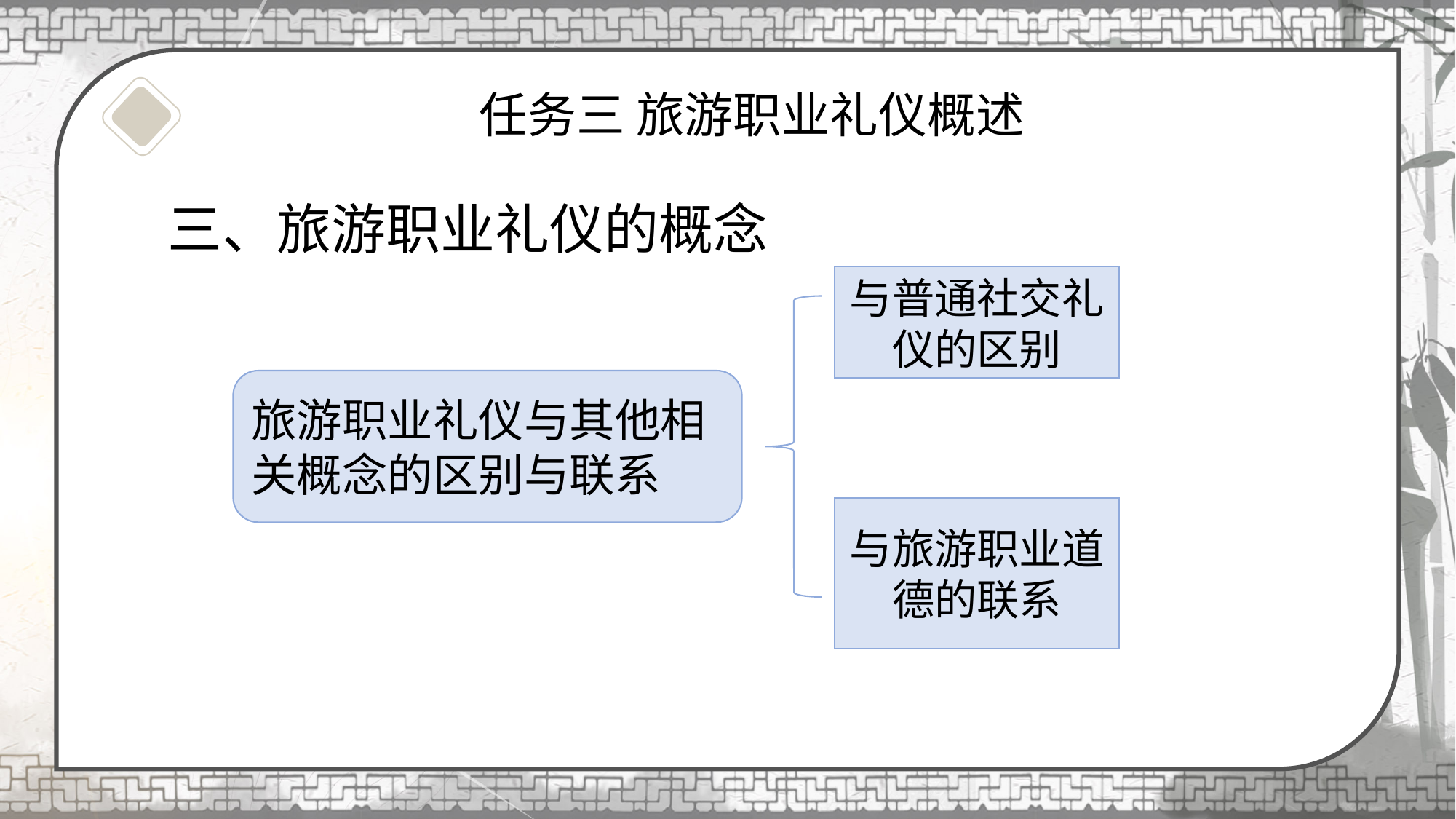

# 任务三 旅游职业礼仪概述
三、旅游职业礼仪的概念
与普通社交礼仪的区别

旅游职业礼仪与其他相关概念的区别与联系
与旅游职业道德的联系